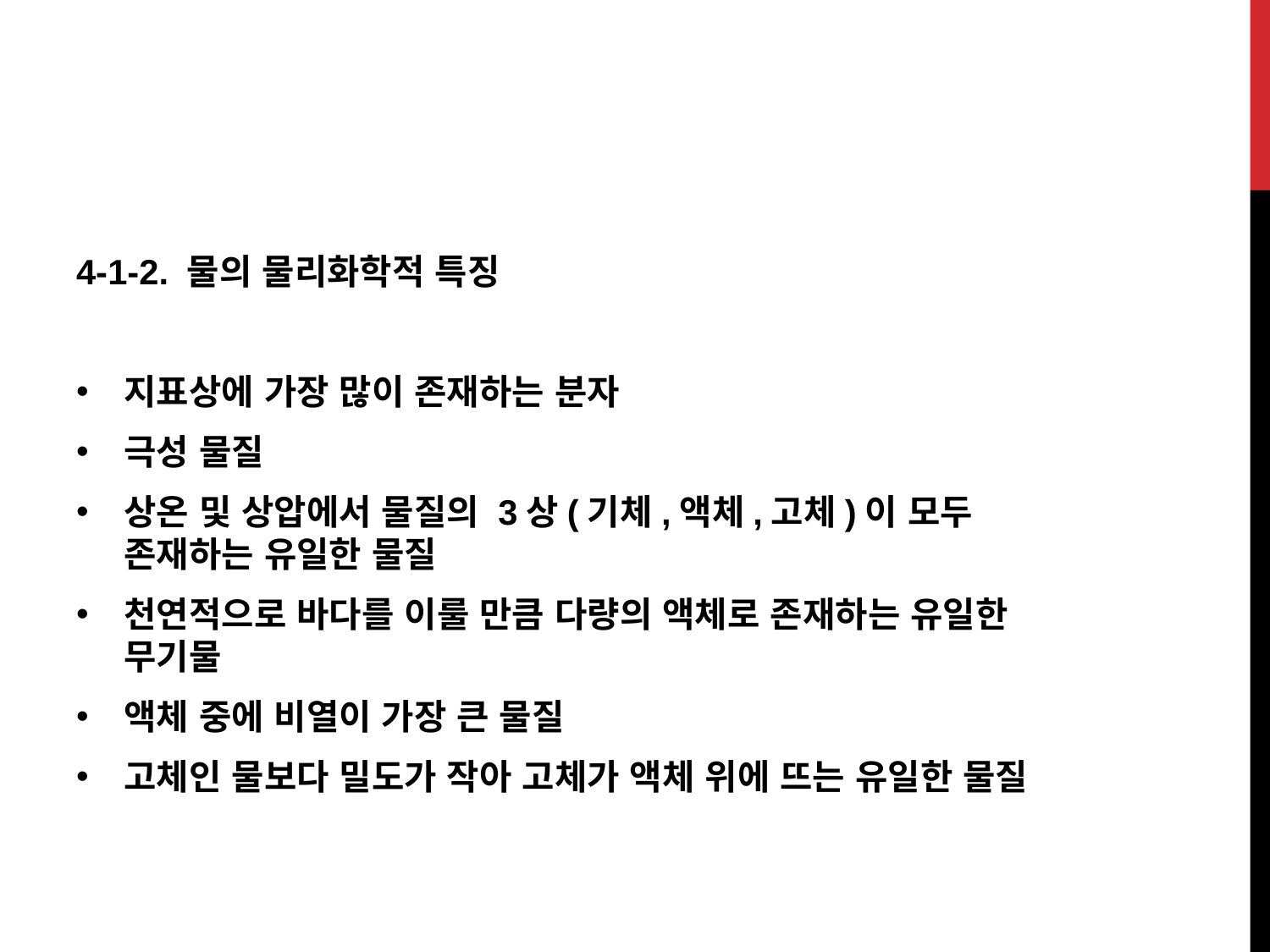

4-1-2. 물의 물리화학적 특징

지표상에 가장 많이 존재하는 분자
극성 물질
상온 및 상압에서 물질의 3상(기체,액체,고체)이 모두 존재하는 유일한 물질
천연적으로 바다를 이룰 만큼 다량의 액체로 존재하는 유일한 무기물
액체 중에 비열이 가장 큰 물질
고체인 물보다 밀도가 작아 고체가 액체 위에 뜨는 유일한 물질